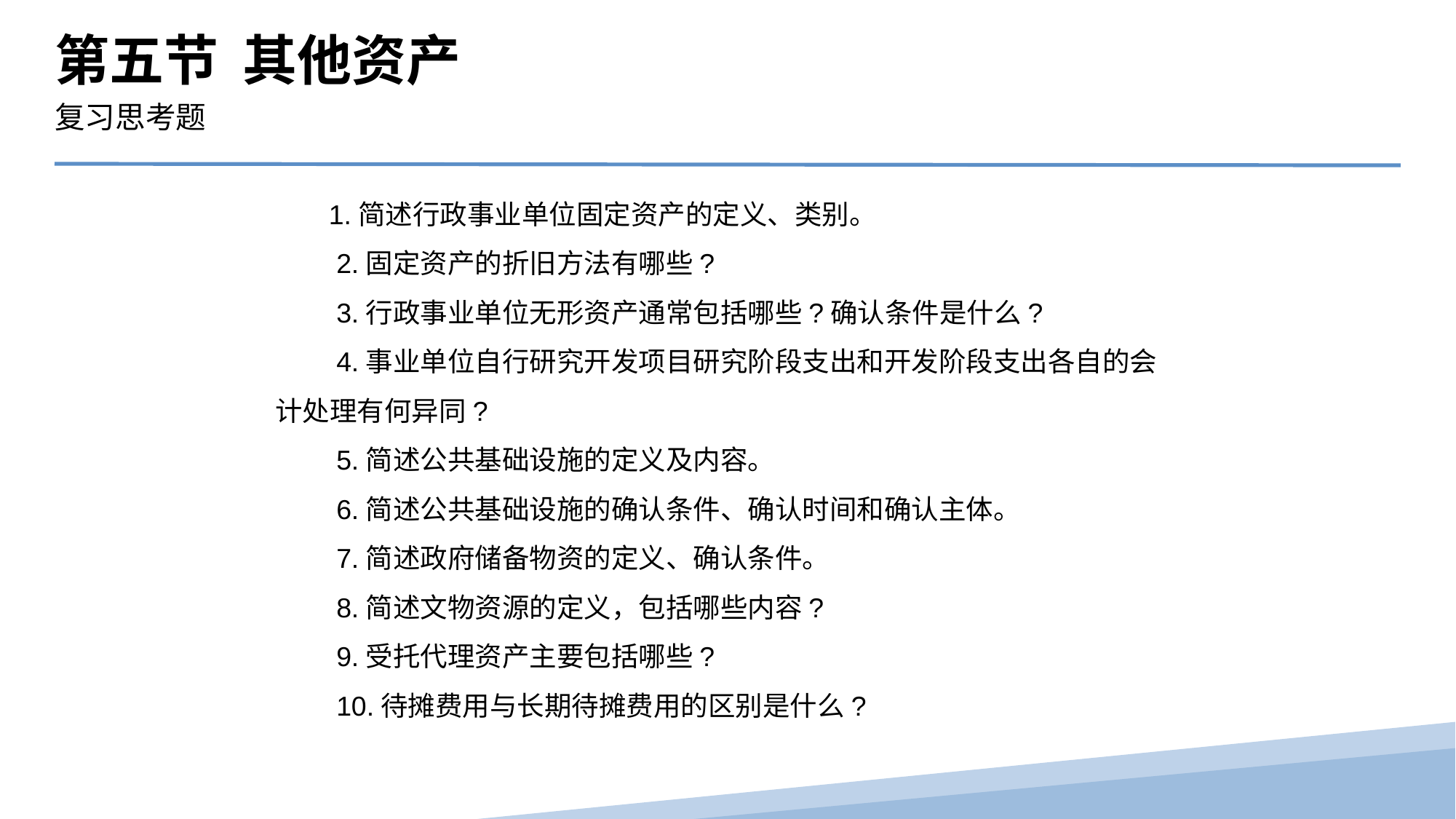

第五节  其他资产
复习思考题
       1.简述行政事业单位固定资产的定义、类别。
　　2.固定资产的折旧方法有哪些?
　　3.行政事业单位无形资产通常包括哪些?确认条件是什么?
　　4.事业单位自行研究开发项目研究阶段支出和开发阶段支出各自的会计处理有何异同?
　　5.简述公共基础设施的定义及内容。
　　6.简述公共基础设施的确认条件、确认时间和确认主体。
　　7.简述政府储备物资的定义、确认条件。
　　8.简述文物资源的定义，包括哪些内容?
　　9.受托代理资产主要包括哪些?
　　10.待摊费用与长期待摊费用的区别是什么?